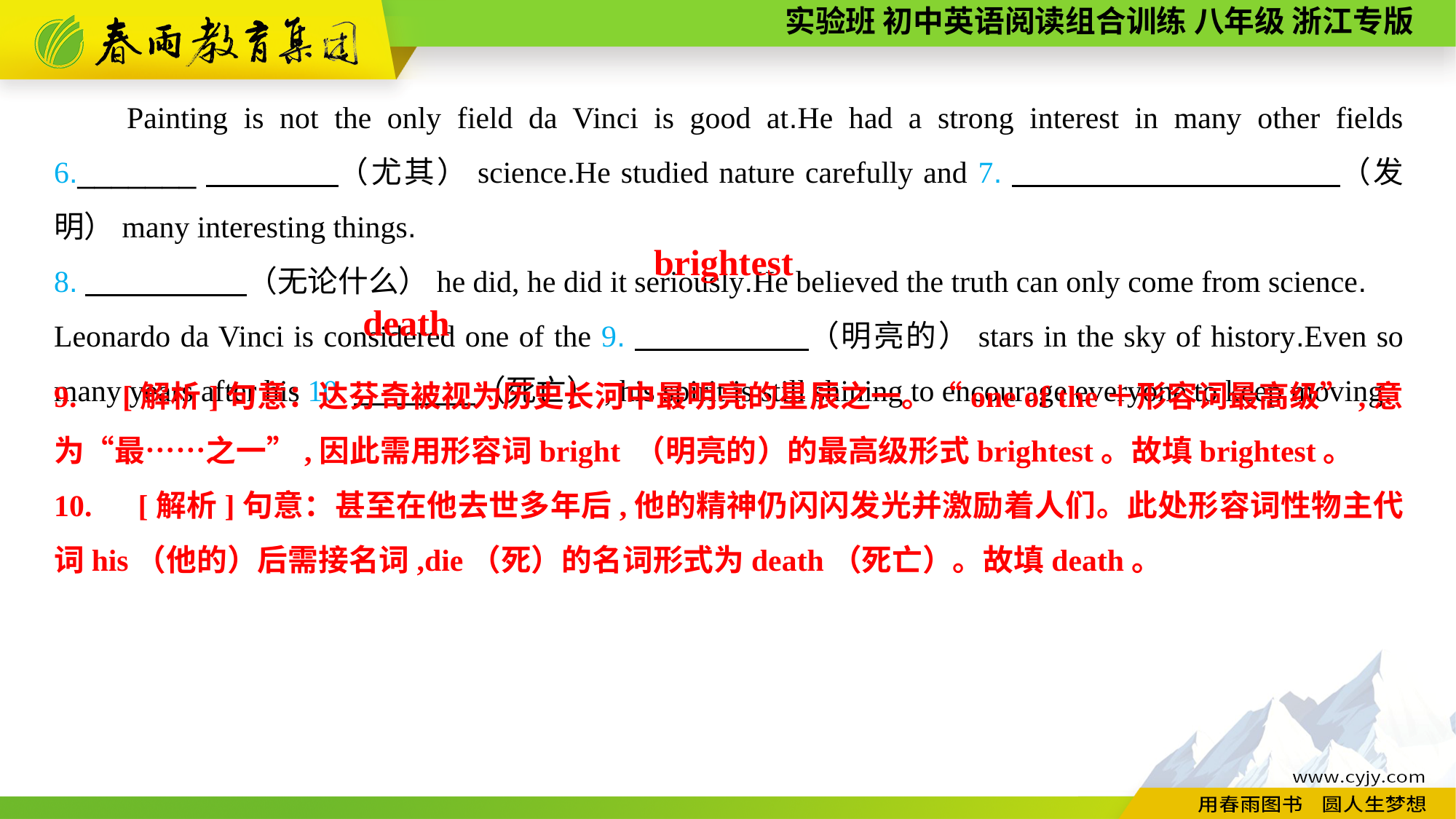

Painting is not the only field da Vinci is good at.He had a strong interest in many other fields 6._______　　　　（尤其）science.He studied nature carefully and 7.　　                     　　（发明）many interesting things.
8.　      　　　（无论什么）he did, he did it seriously.He believed the truth can only come from science.
Leonardo da Vinci is considered one of the 9.　　     　　（明亮的）stars in the sky of history.Even so many years after his 10.　　　　（死亡）, his spirit is still shining to encourage everyone to keep moving.
brightest
death
9.　[解析]句意：达芬奇被视为历史长河中最明亮的星辰之一。“one of the＋形容词最高级”,意为“最……之一”,因此需用形容词bright （明亮的）的最高级形式brightest。故填brightest。
10.　[解析]句意：甚至在他去世多年后,他的精神仍闪闪发光并激励着人们。此处形容词性物主代词his（他的）后需接名词,die（死）的名词形式为death（死亡）。故填death。